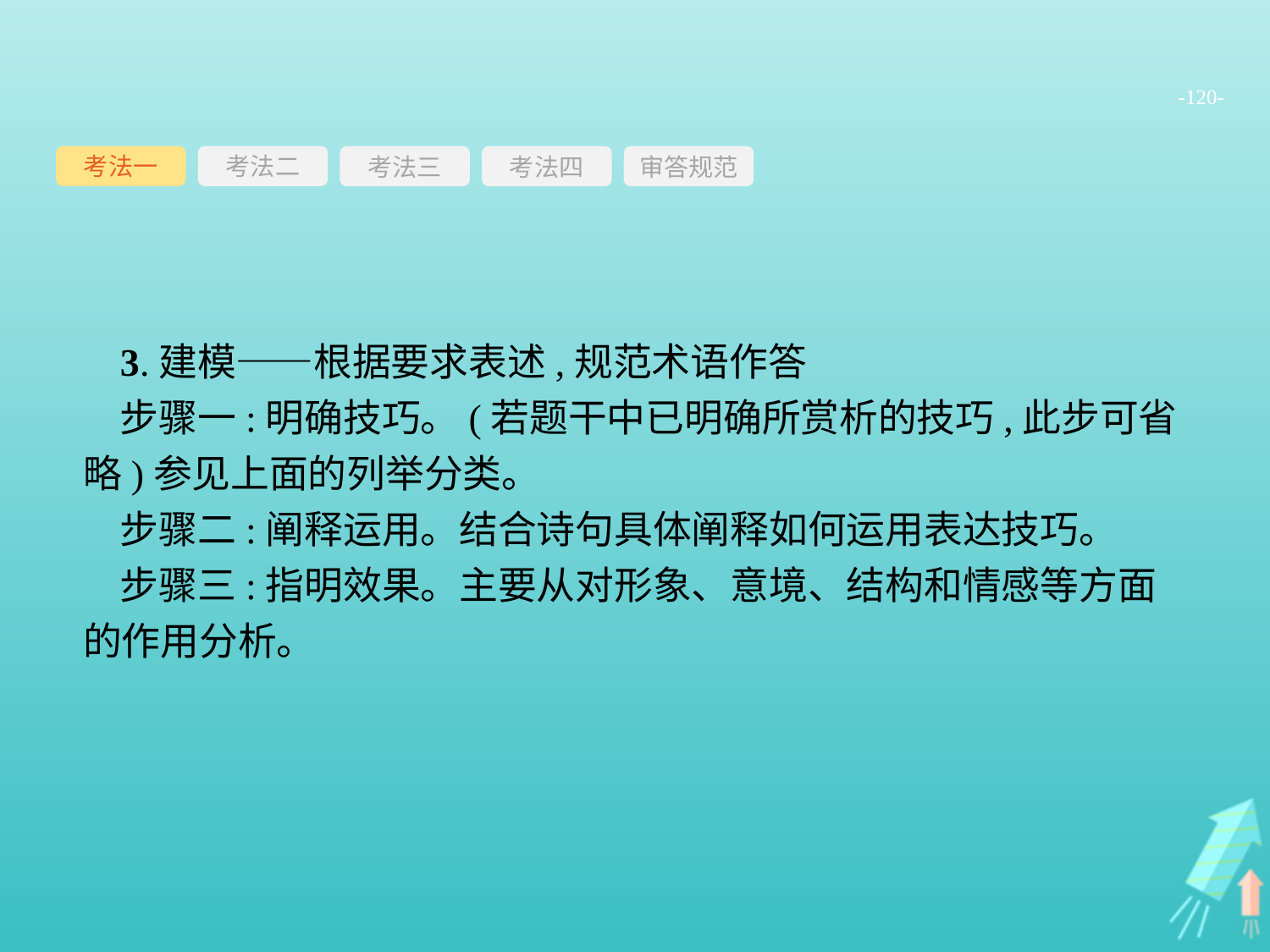

-120-
考法一
考法三
考法四
审答规范
考法二
3.建模——根据要求表述,规范术语作答
步骤一:明确技巧。(若题干中已明确所赏析的技巧,此步可省略)参见上面的列举分类。
步骤二:阐释运用。结合诗句具体阐释如何运用表达技巧。
步骤三:指明效果。主要从对形象、意境、结构和情感等方面的作用分析。